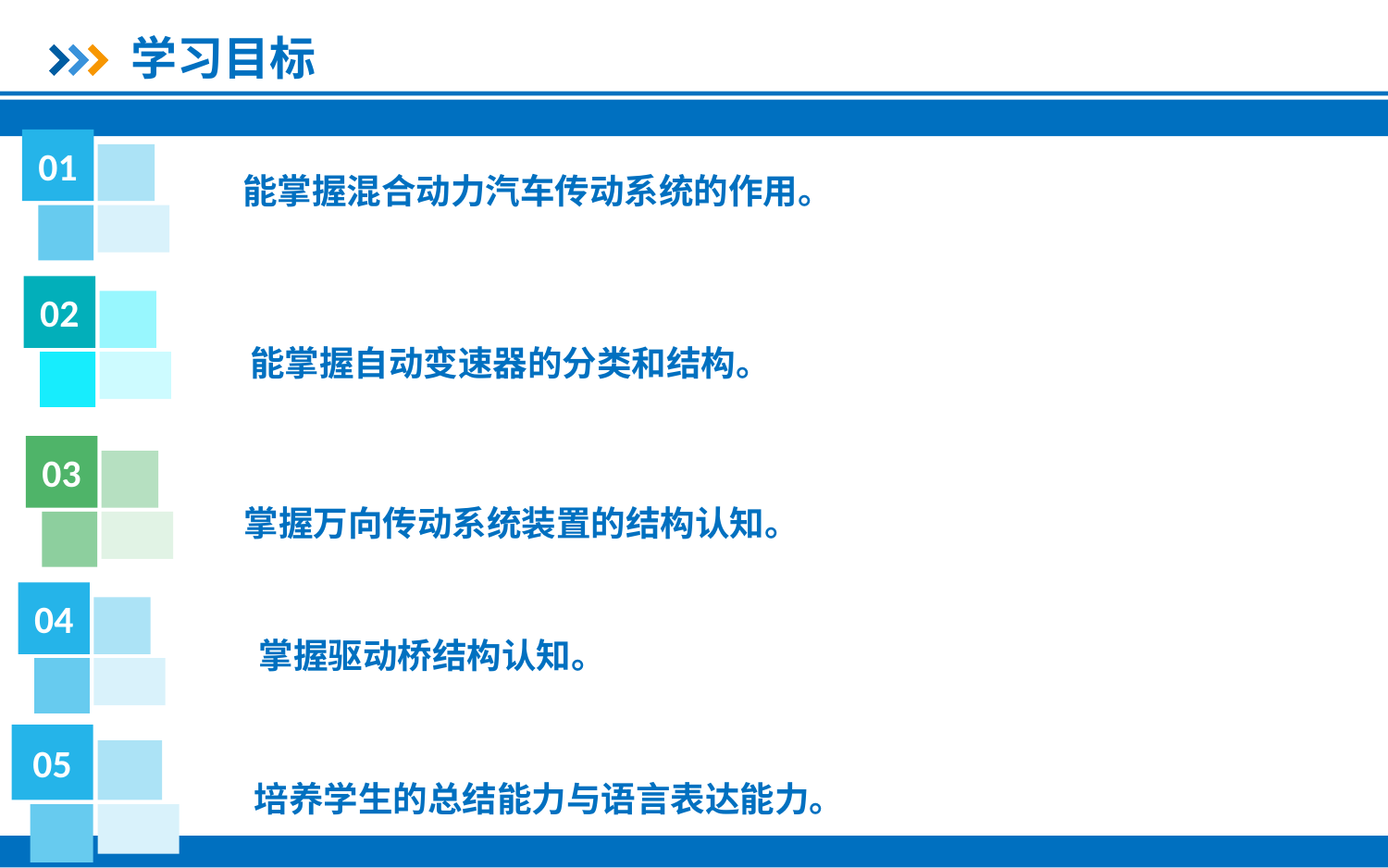

学习目标
01

能掌握混合动力汽车传动系统的作用。
02

能掌握自动变速器的分类和结构。

03

掌握万向传动系统装置的结构认知。
04

掌握驱动桥结构认知。
05

培养学生的总结能力与语言表达能力。